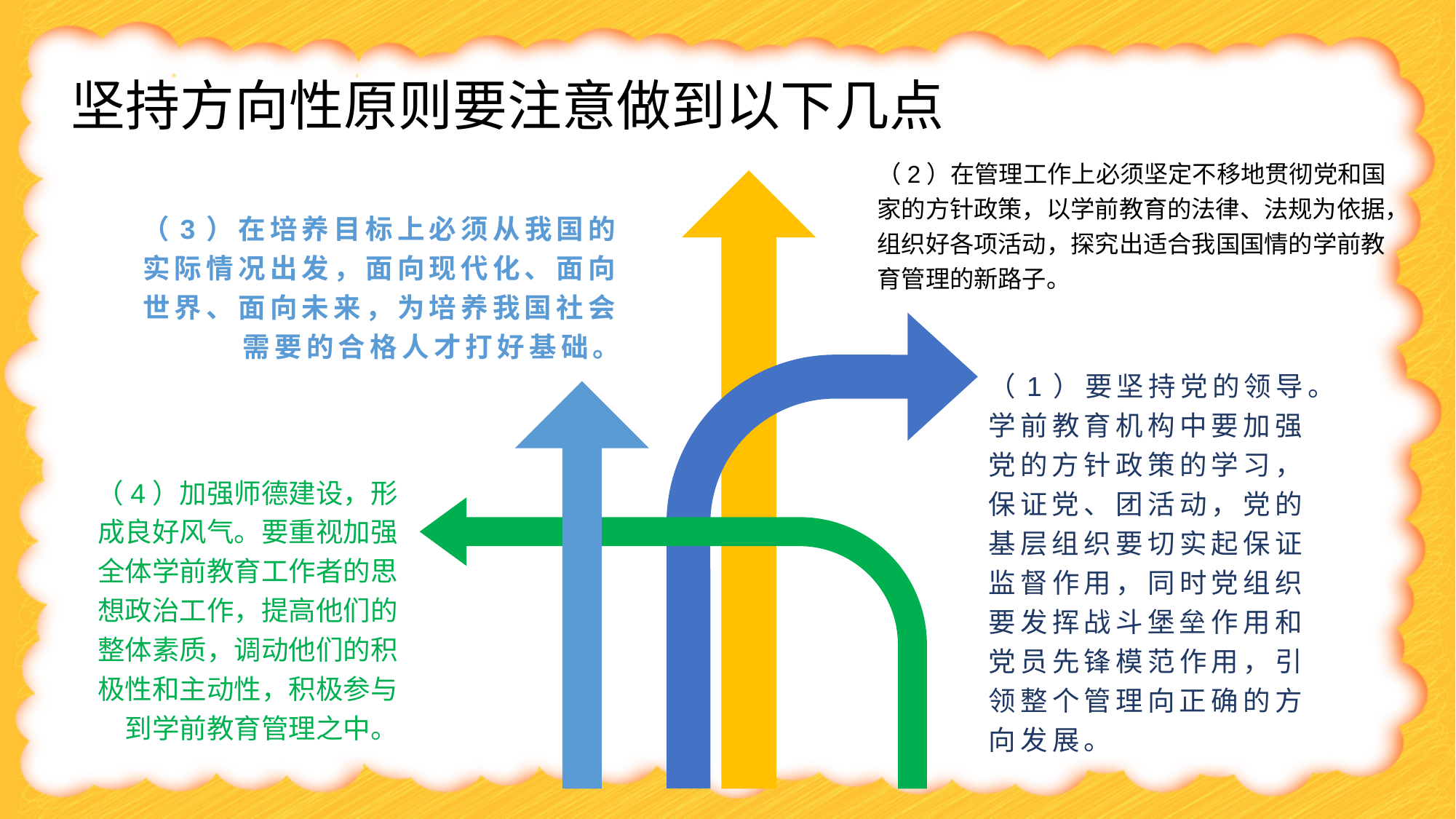

坚持方向性原则要注意做到以下几点
（2）在管理工作上必须坚定不移地贯彻党和国家的方针政策，以学前教育的法律、法规为依据，组织好各项活动，探究出适合我国国情的学前教育管理的新路子。

（3）在培养目标上必须从我国的实际情况出发，面向现代化、面向世界、面向未来，为培养我国社会需要的合格人才打好基础。

（1）要坚持党的领导。学前教育机构中要加强党的方针政策的学习，保证党、团活动，党的基层组织要切实起保证监督作用，同时党组织要发挥战斗堡垒作用和党员先锋模范作用，引领整个管理向正确的方向发展。

（4）加强师德建设，形成良好风气。要重视加强全体学前教育工作者的思想政治工作，提高他们的整体素质，调动他们的积极性和主动性，积极参与到学前教育管理之中。